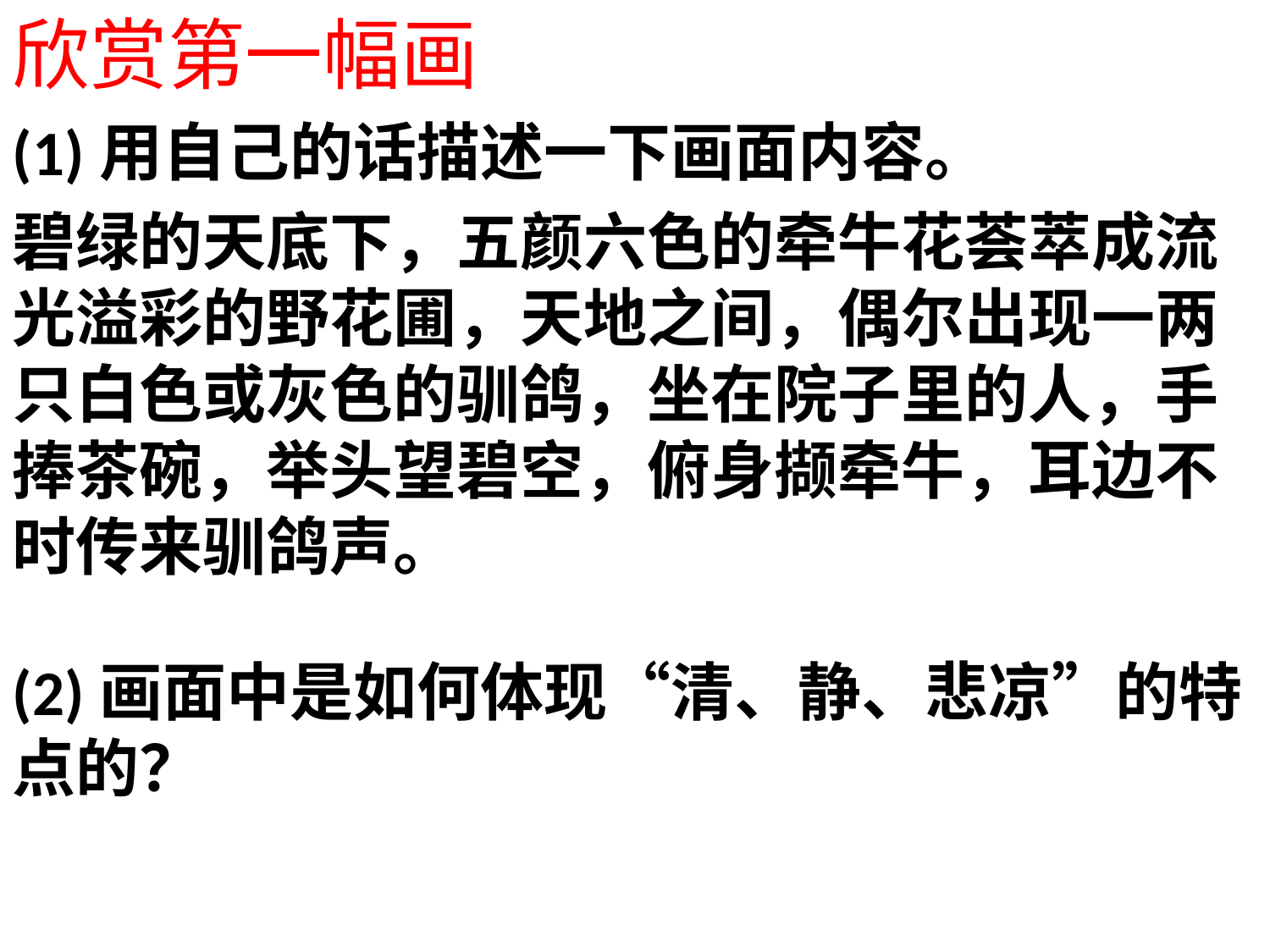

欣赏第一幅画
(1)用自己的话描述一下画面内容。
碧绿的天底下，五颜六色的牵牛花荟萃成流光溢彩的野花圃，天地之间，偶尔出现一两只白色或灰色的驯鸽，坐在院子里的人，手捧茶碗，举头望碧空，俯身撷牵牛，耳边不时传来驯鸽声。

(2)画面中是如何体现“清、静、悲凉”的特点的？